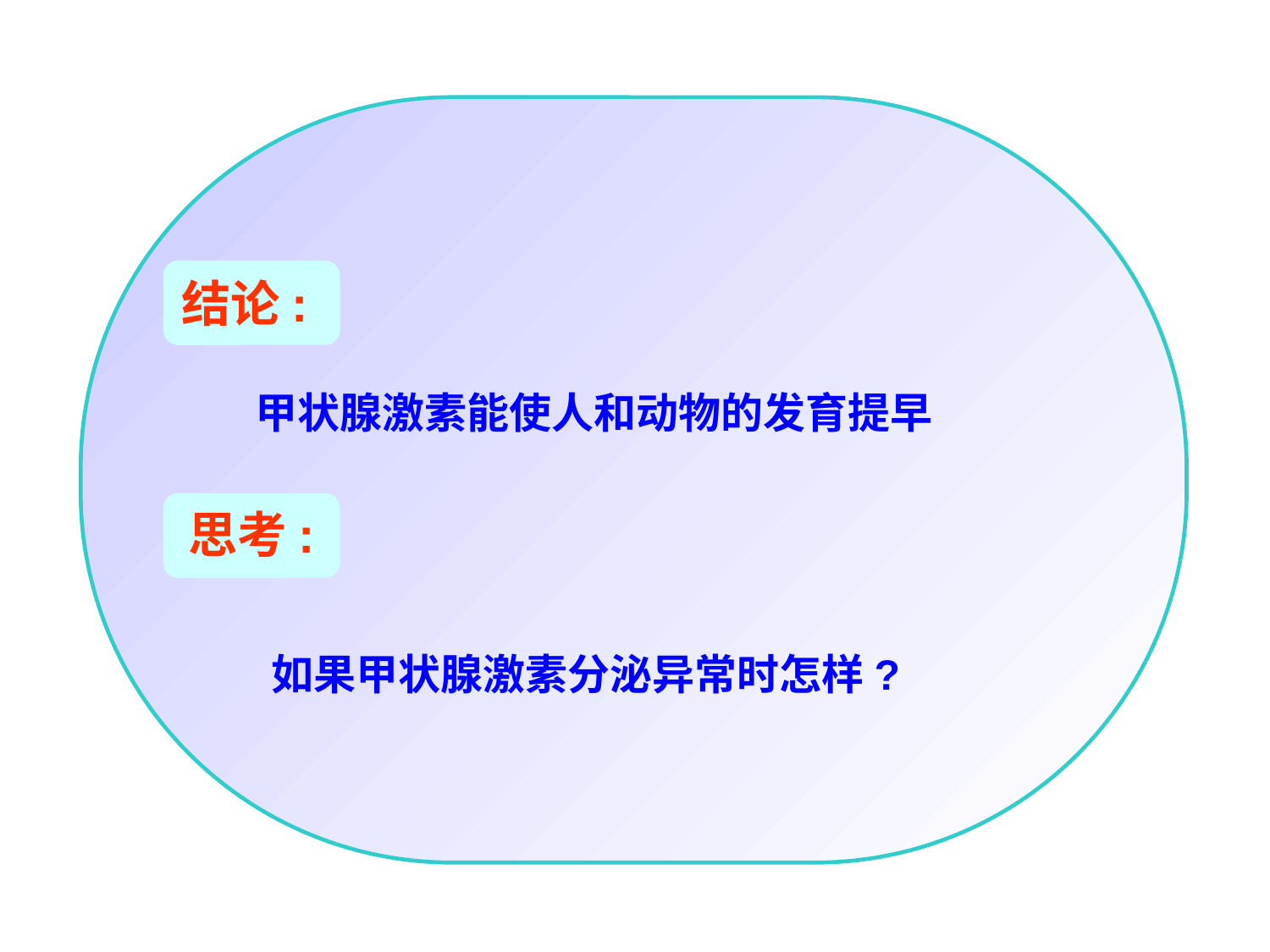

结论:
甲状腺激素能使人和动物的发育提早

思考:
如果甲状腺激素分泌异常时怎样?